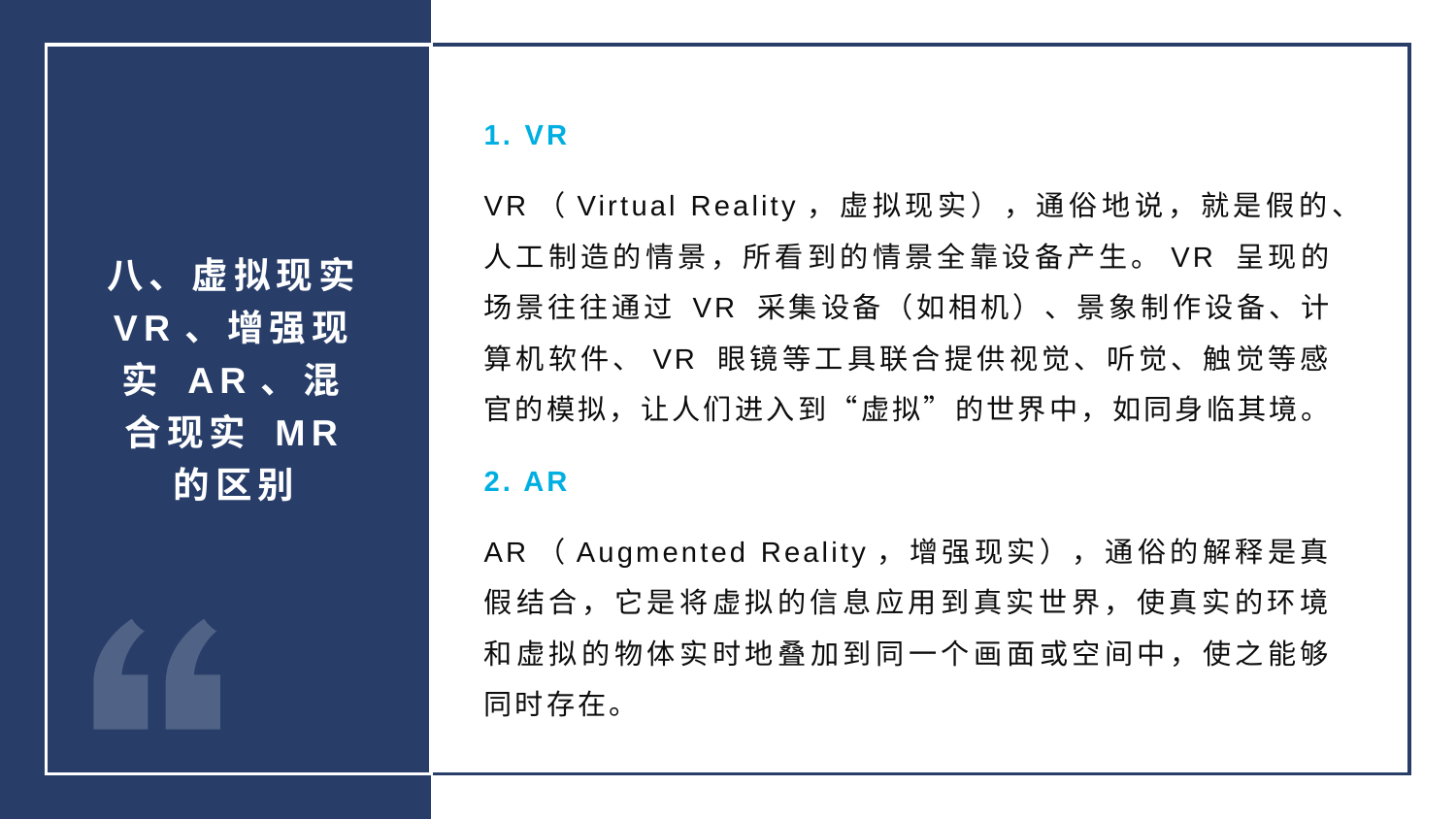

1. VR
VR（Virtual Reality，虚拟现实），通俗地说，就是假的、人工制造的情景，所看到的情景全靠设备产生。VR 呈现的场景往往通过 VR 采集设备（如相机）、景象制作设备、计算机软件、VR 眼镜等工具联合提供视觉、听觉、触觉等感官的模拟，让人们进入到“虚拟”的世界中，如同身临其境。
2. AR
AR（Augmented Reality，增强现实），通俗的解释是真假结合，它是将虚拟的信息应用到真实世界，使真实的环境和虚拟的物体实时地叠加到同一个画面或空间中，使之能够同时存在。
八、虚拟现实 VR、增强现实 AR、混合现实 MR 的区别